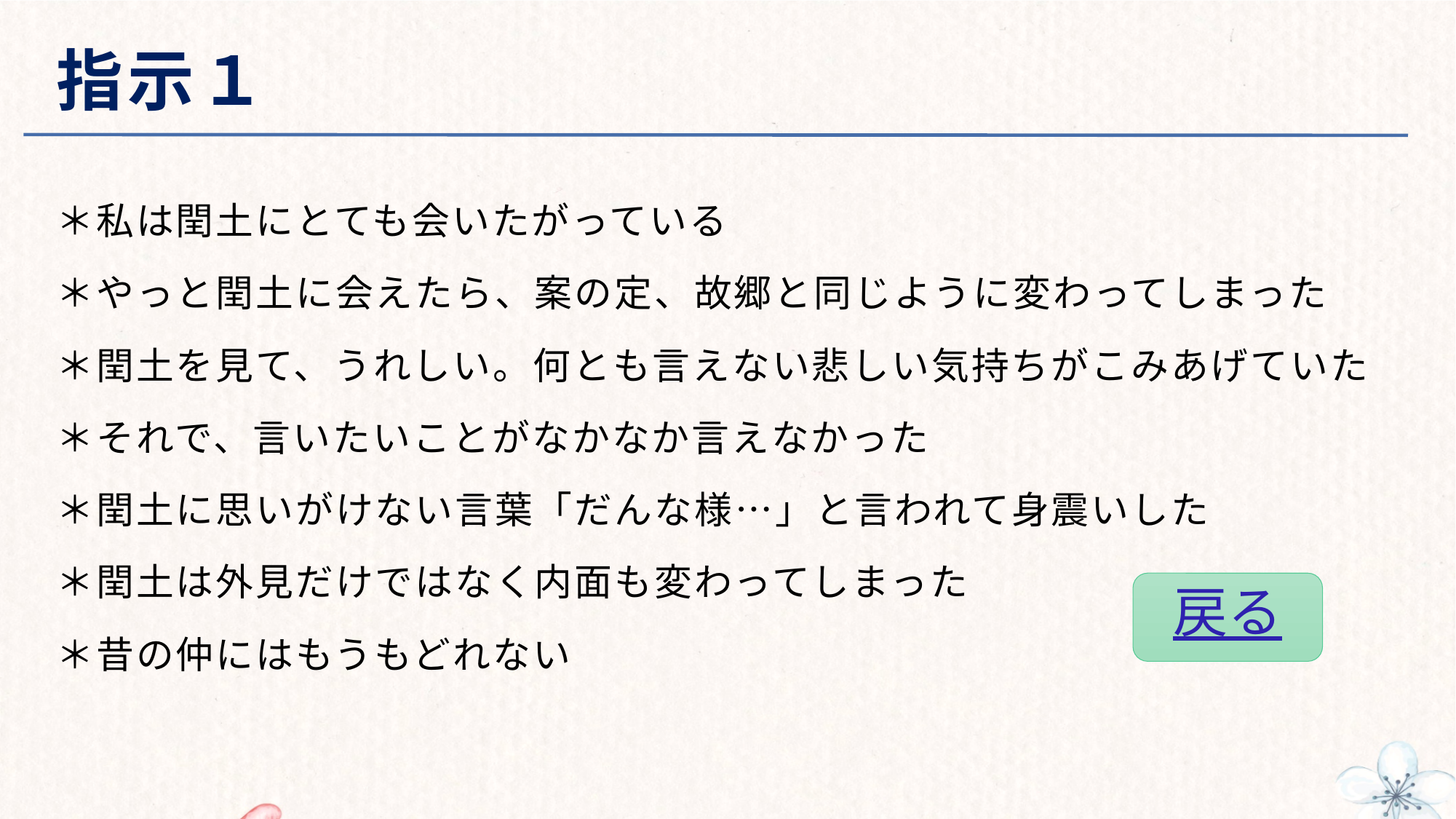

# 指示１
＊私は閏土にとても会いたがっている
＊やっと閏土に会えたら、案の定、故郷と同じように変わってしまった
＊閏土を見て、うれしい。何とも言えない悲しい気持ちがこみあげていた
＊それで、言いたいことがなかなか言えなかった
＊閏土に思いがけない言葉「だんな様…」と言われて身震いした
＊閏土は外見だけではなく内面も変わってしまった
＊昔の仲にはもうもどれない

戻る